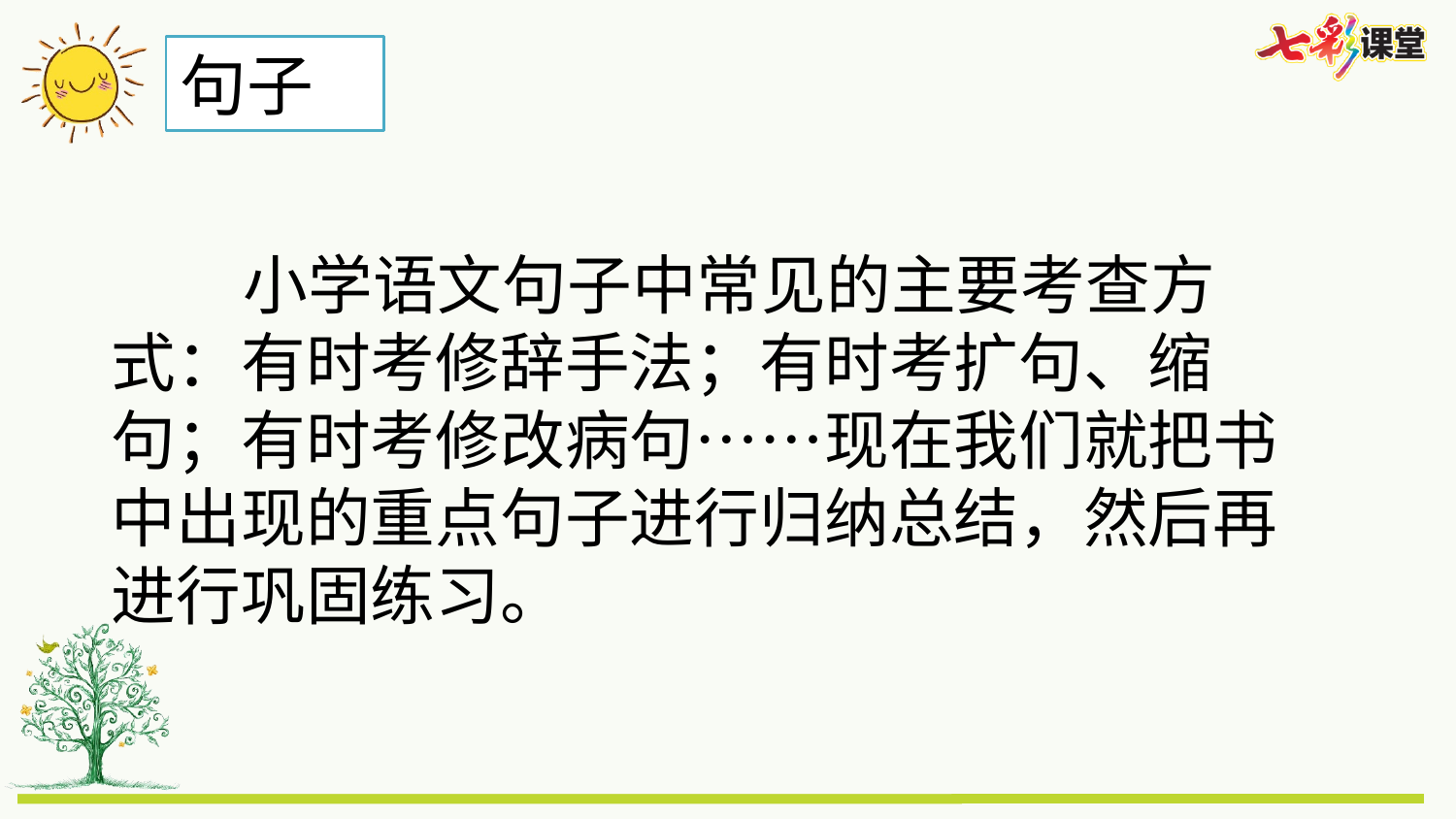

句子
           小学语文句子中常见的主要考查方式：有时考修辞手法；有时考扩句、缩句；有时考修改病句……现在我们就把书中出现的重点句子进行归纳总结，然后再进行巩固练习。